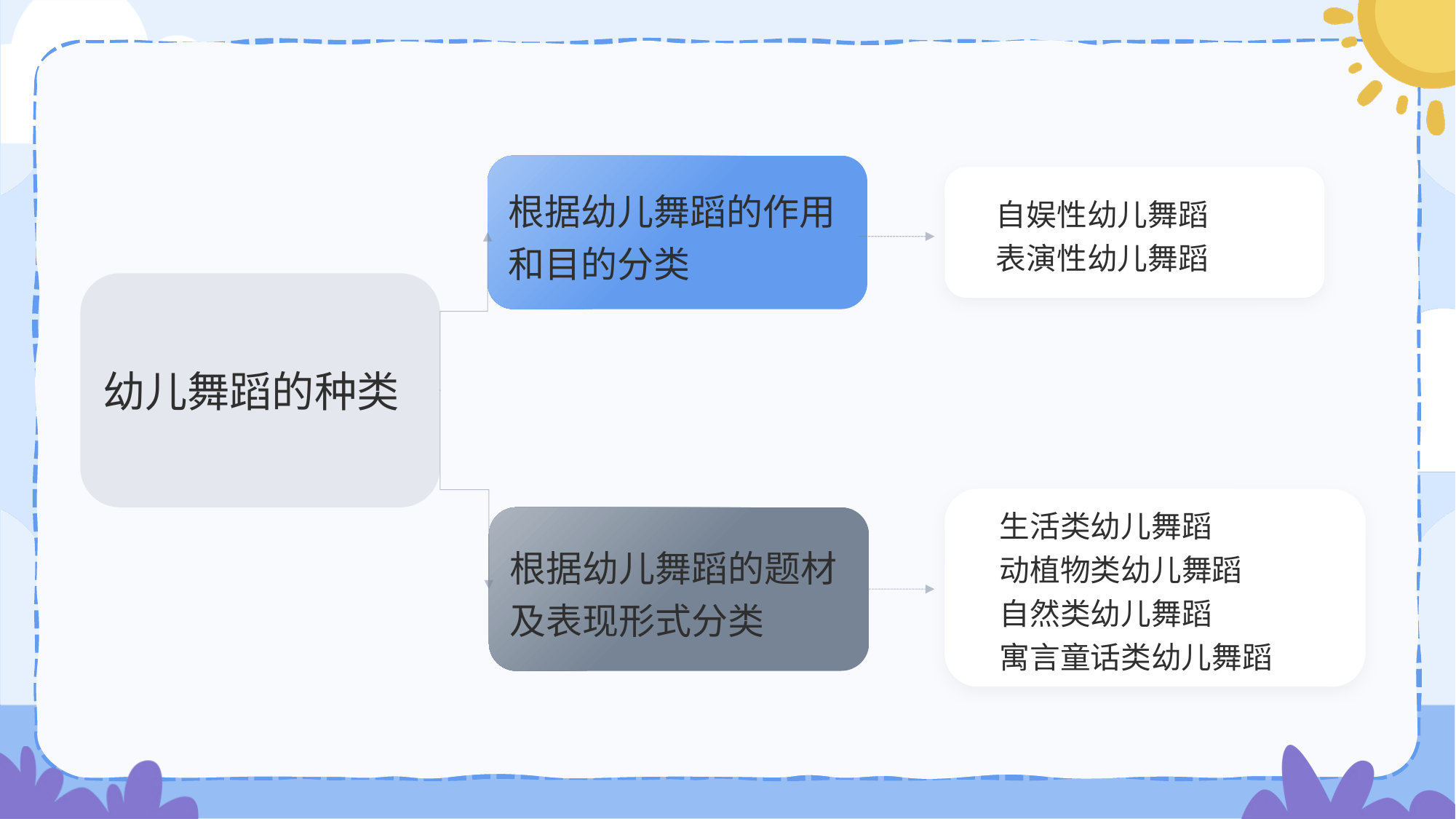

根据幼儿舞蹈的作用和目的分类
    自娱性幼儿舞蹈
    表演性幼儿舞蹈
幼儿舞蹈的种类
    生活类幼儿舞蹈
    动植物类幼儿舞蹈
    自然类幼儿舞蹈
    寓言童话类幼儿舞蹈
根据幼儿舞蹈的题材及表现形式分类